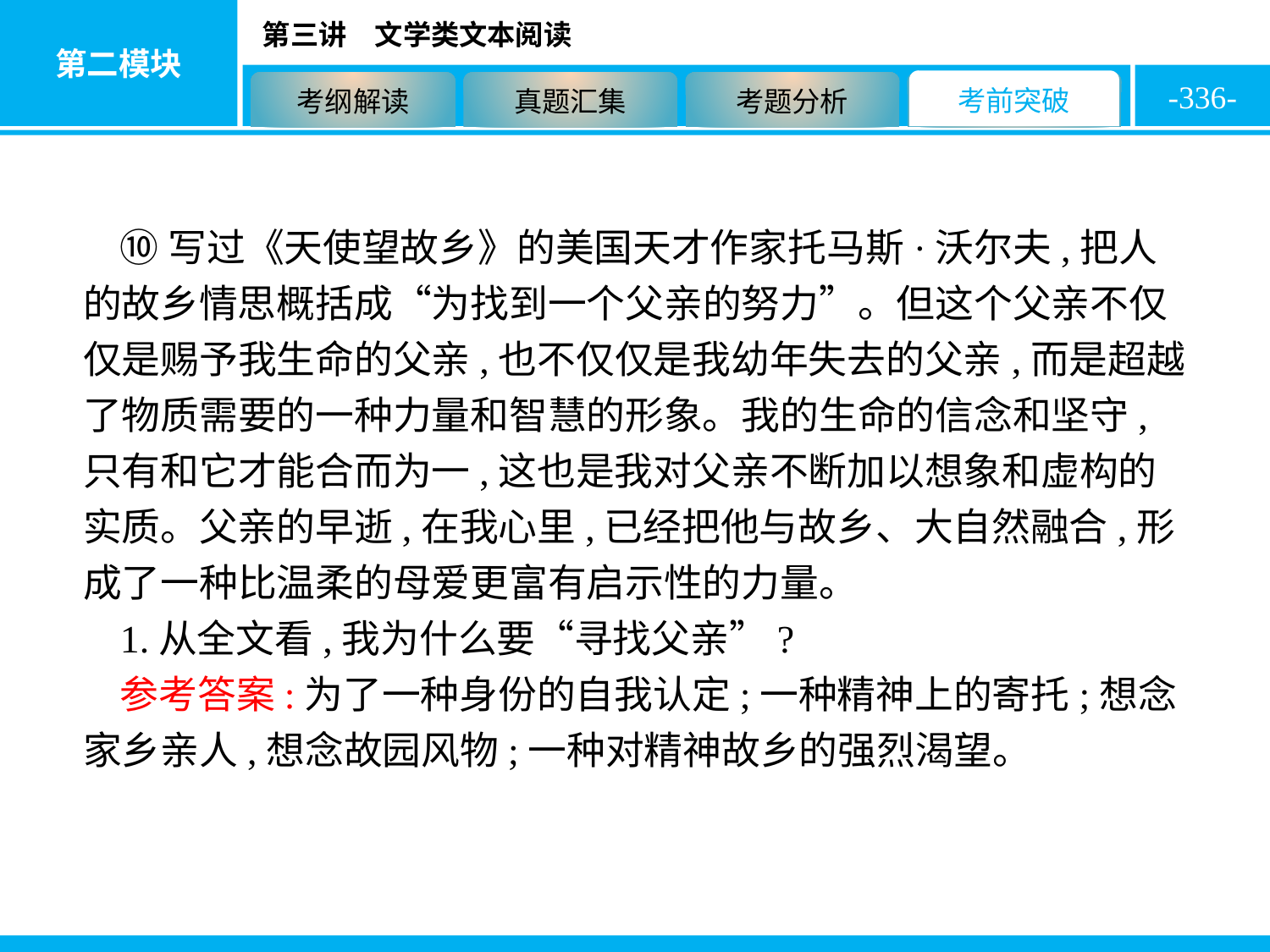

-336-
⑩写过《天使望故乡》的美国天才作家托马斯·沃尔夫,把人的故乡情思概括成“为找到一个父亲的努力”。但这个父亲不仅仅是赐予我生命的父亲,也不仅仅是我幼年失去的父亲,而是超越了物质需要的一种力量和智慧的形象。我的生命的信念和坚守,只有和它才能合而为一,这也是我对父亲不断加以想象和虚构的实质。父亲的早逝,在我心里,已经把他与故乡、大自然融合,形成了一种比温柔的母爱更富有启示性的力量。
1.从全文看,我为什么要“寻找父亲”?
参考答案:为了一种身份的自我认定;一种精神上的寄托;想念家乡亲人,想念故园风物;一种对精神故乡的强烈渴望。